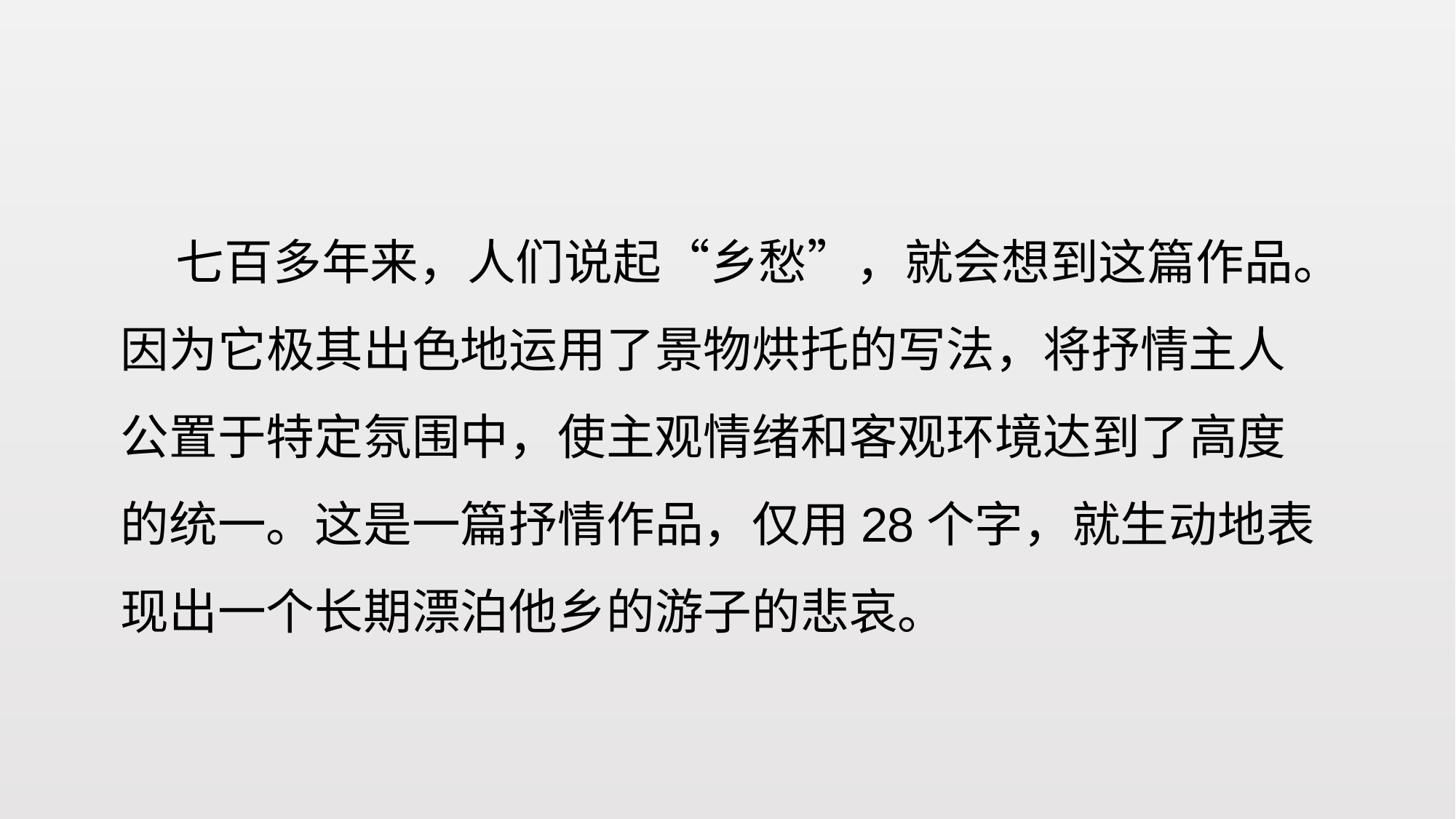

七百多年来，人们说起“乡愁”，就会想到这篇作品。因为它极其出色地运用了景物烘托的写法，将抒情主人公置于特定氛围中，使主观情绪和客观环境达到了高度的统一。这是一篇抒情作品，仅用28个字，就生动地表现出一个长期漂泊他乡的游子的悲哀。